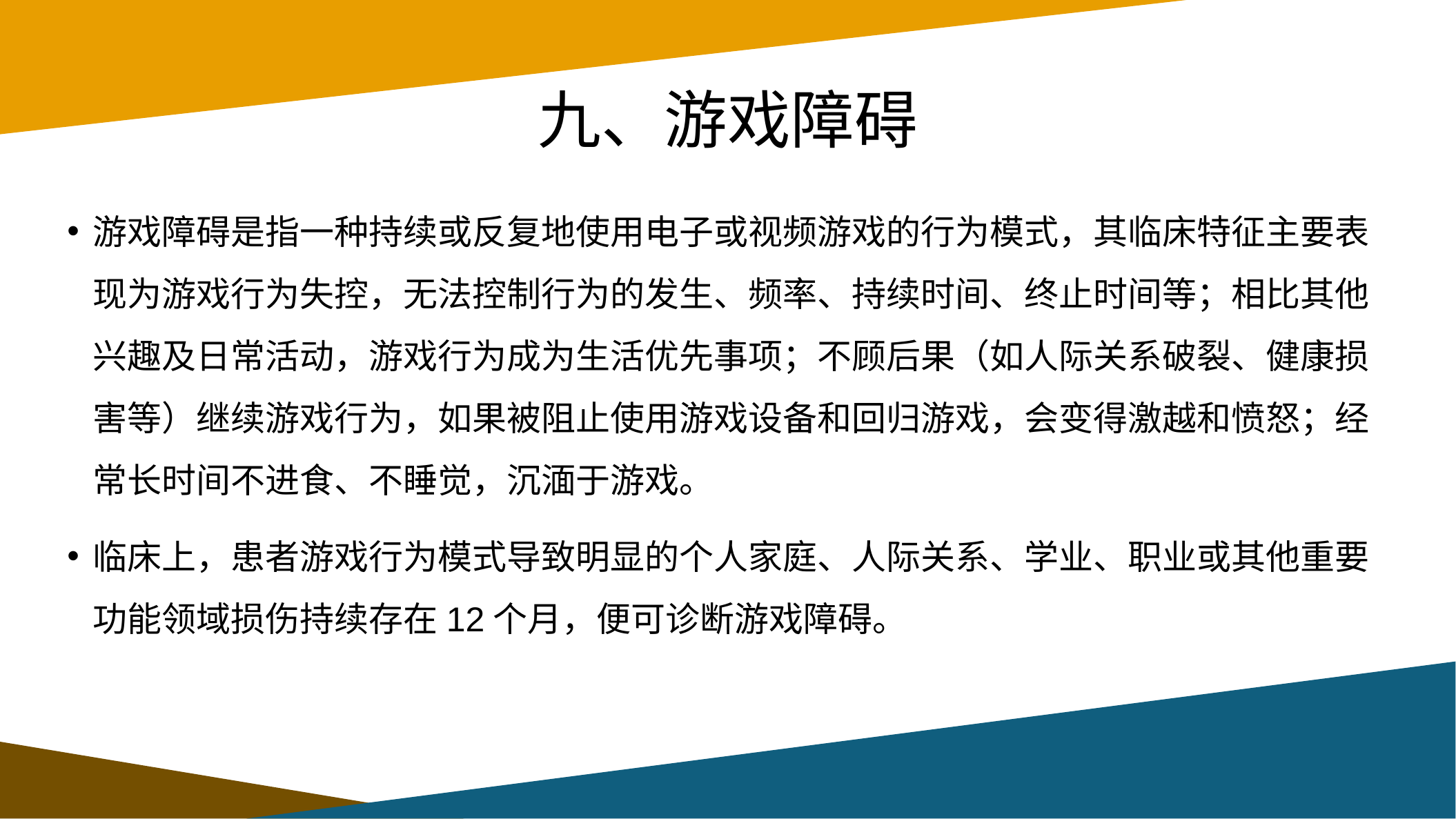

# 九、游戏障碍
游戏障碍是指一种持续或反复地使用电子或视频游戏的行为模式，其临床特征主要表现为游戏行为失控，无法控制行为的发生、频率、持续时间、终止时间等；相比其他兴趣及日常活动，游戏行为成为生活优先事项；不顾后果（如人际关系破裂、健康损害等）继续游戏行为，如果被阻止使用游戏设备和回归游戏，会变得激越和愤怒；经常长时间不进食、不睡觉，沉湎于游戏。
临床上，患者游戏行为模式导致明显的个人家庭、人际关系、学业、职业或其他重要功能领域损伤持续存在12个月，便可诊断游戏障碍。